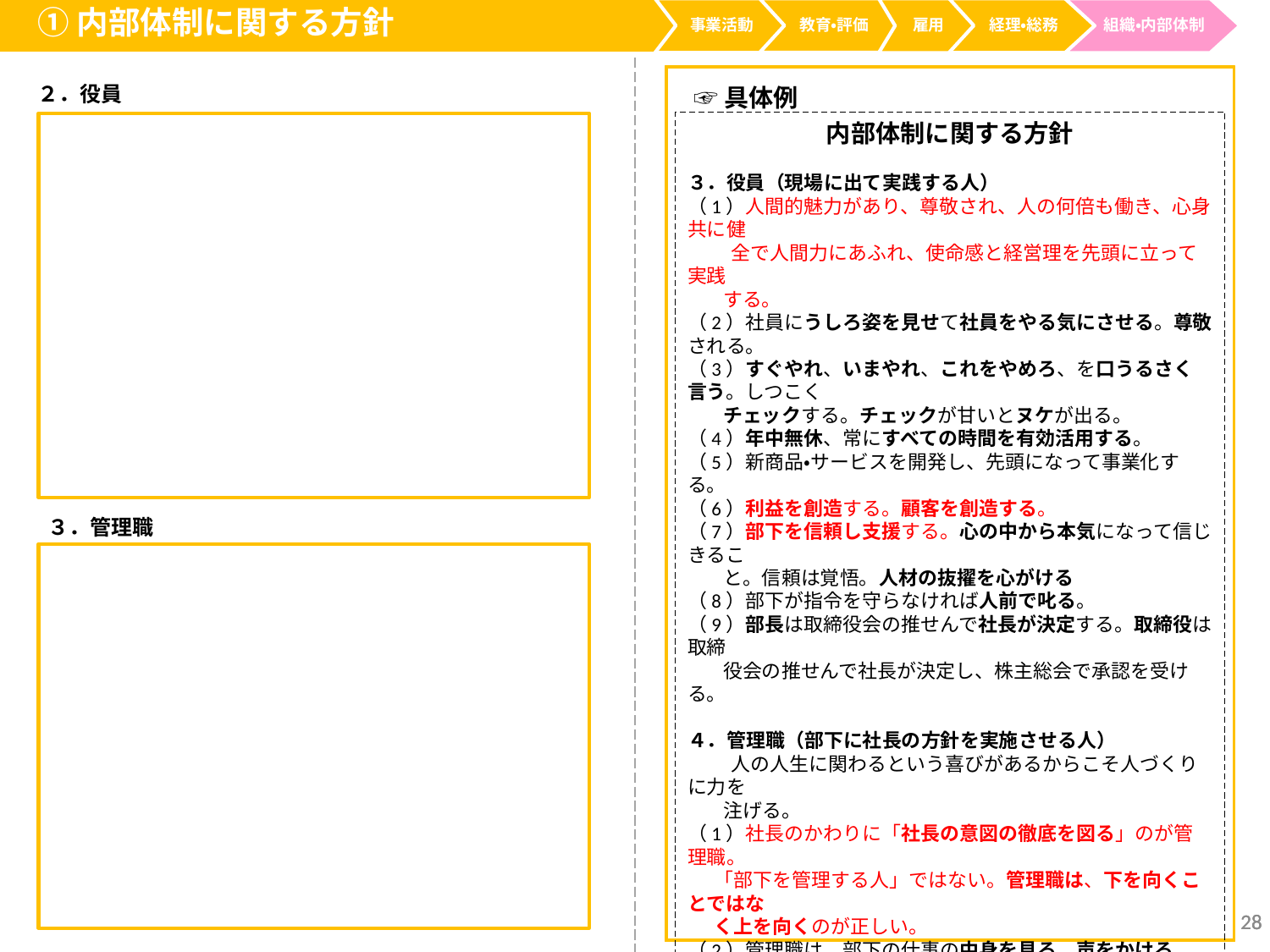

①内部体制に関する方針
事業活動
経理・総務
教育・評価
雇用
組織・内部体制

２．役員
☞具体例
内部体制に関する方針

３．役員（現場に出て実践する人）
（1）人間的魅力があり、尊敬され、人の何倍も働き、心身共に健
　　 全で人間力にあふれ、使命感と経営理を先頭に立って実践
       する。
（2）社員にうしろ姿を見せて社員をやる気にさせる。尊敬される。
（3）すぐやれ、いまやれ、これをやめろ、を口うるさく言う。しつこく
       チェックする。チェックが甘いとヌケが出る。
（4）年中無休、常にすべての時間を有効活用する。
（5）新商品・サービスを開発し、先頭になって事業化する。
（6）利益を創造する。顧客を創造する。
（7）部下を信頼し支援する。心の中から本気になって信じきるこ
       と。信頼は覚悟。人材の抜擢を心がける
（8）部下が指令を守らなければ人前で叱る。
（9）部長は取締役会の推せんで社長が決定する。取締役は取締
       役会の推せんで社長が決定し、株主総会で承認を受ける。

４．管理職（部下に社長の方針を実施させる人）
　　 人の人生に関わるという喜びがあるからこそ人づくりに力を
       注げる。
（1）社長のかわりに「社長の意図の徹底を図る」のが管理職。
     「部下を管理する人」ではない。管理職は、下を向くことではな
     く上を向くのが正しい。
（2）管理職は、部下の仕事の中身を見る。声をかける。また健康
       管理に気をつかう。特に女性の長時間労働はなくす
（3） 現場で指導する。人の管理ではなく仕事の管理であり、
       チェックだけでなく支援激励する。
（4）チーム内のコミュニケーションができ支援する。
（5）自分の課以外とのコミュニケーションをとり支援する。
（6）部下との金銭にかかわる相談事は所長に報告する。
（7）毎週木曜日の午前７時 30 分からの所長勉強会に出席する。

３．管理職

28
28
28